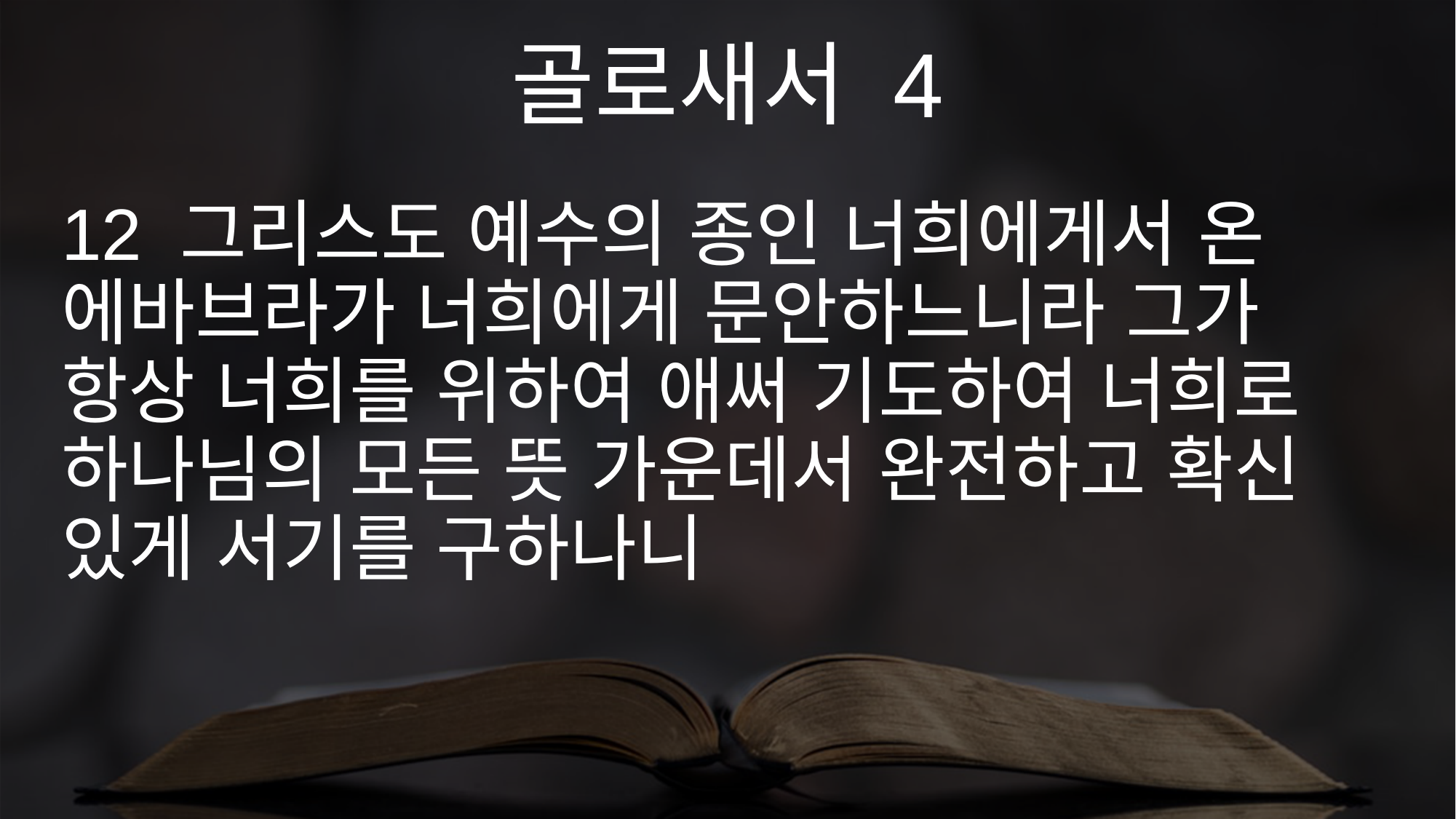

골로새서 4
12 그리스도 예수의 종인 너희에게서 온 에바브라가 너희에게 문안하느니라 그가 항상 너희를 위하여 애써 기도하여 너희로 하나님의 모든 뜻 가운데서 완전하고 확신 있게 서기를 구하나니